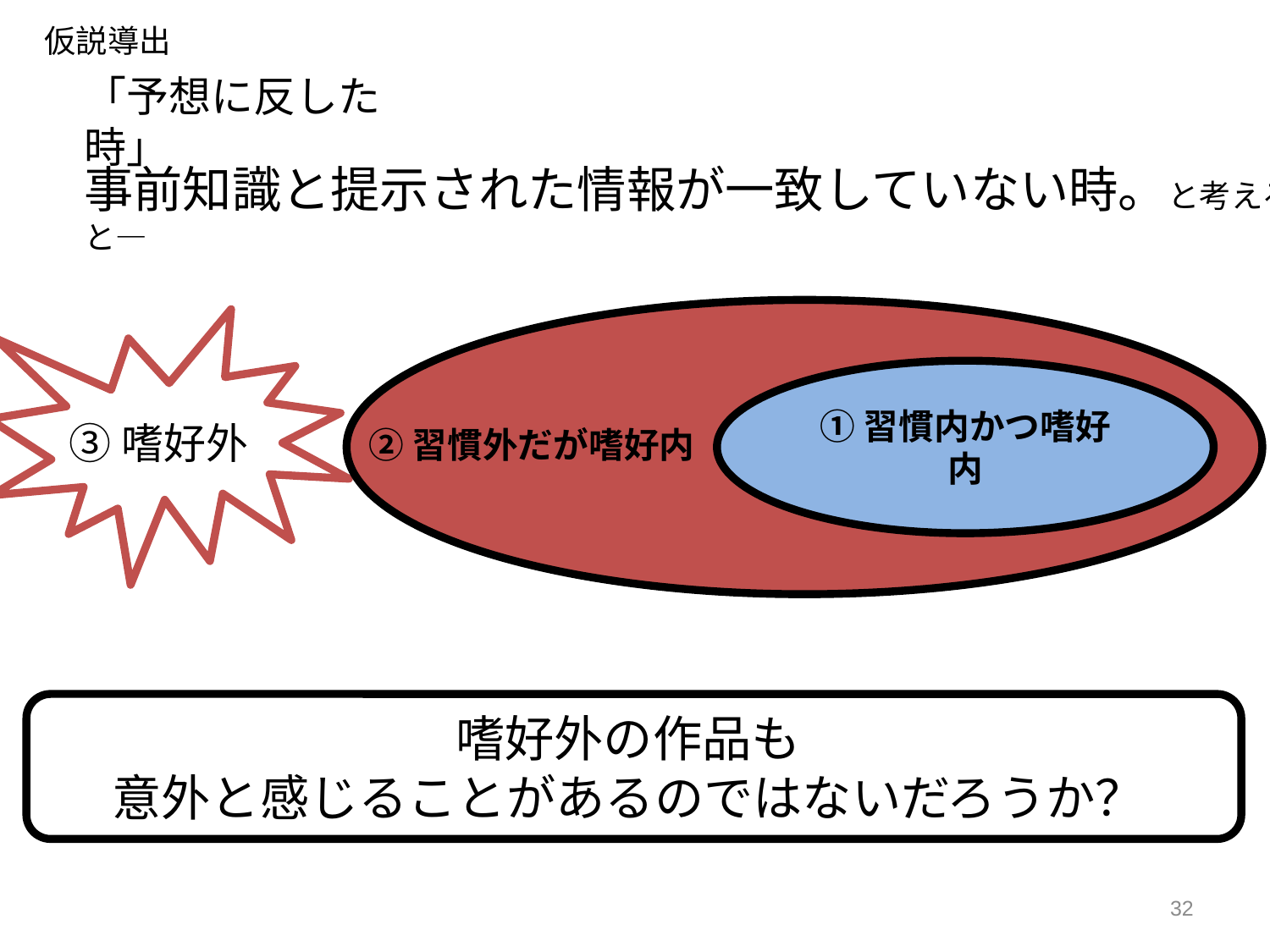

仮説導出
# 「予想に反した時」
事前知識と提示された情報が一致していない時。と考えると―

①習慣内かつ嗜好内
③嗜好外
②習慣外だが嗜好内
嗜好外の作品も
意外と感じることがあるのではないだろうか？
32